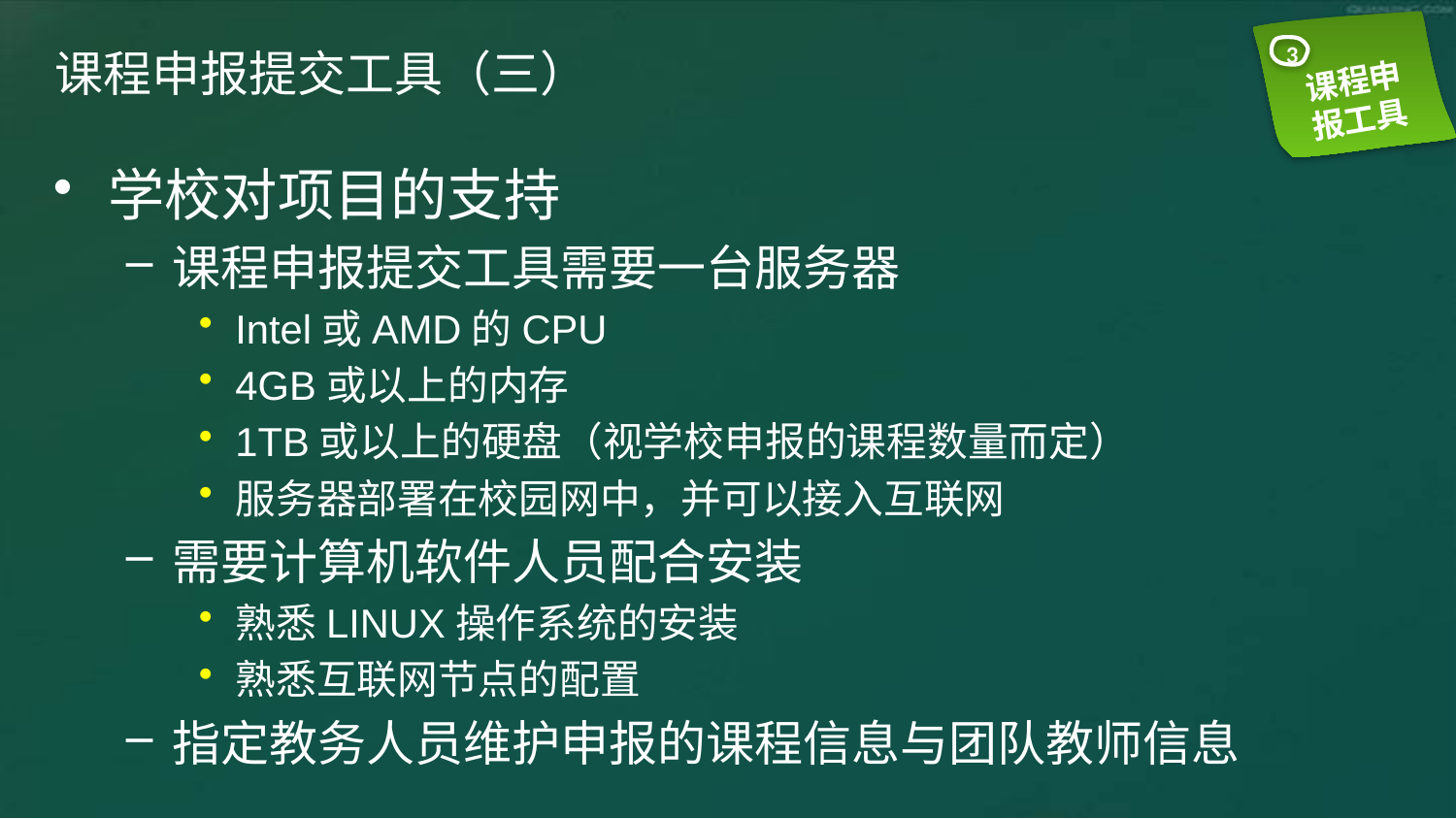

3

课程申报工具
# 课程申报提交工具（三）
学校对项目的支持
课程申报提交工具需要一台服务器
Intel或AMD的CPU
4GB或以上的内存
1TB或以上的硬盘（视学校申报的课程数量而定）
服务器部署在校园网中，并可以接入互联网
需要计算机软件人员配合安装
熟悉LINUX操作系统的安装
熟悉互联网节点的配置
指定教务人员维护申报的课程信息与团队教师信息